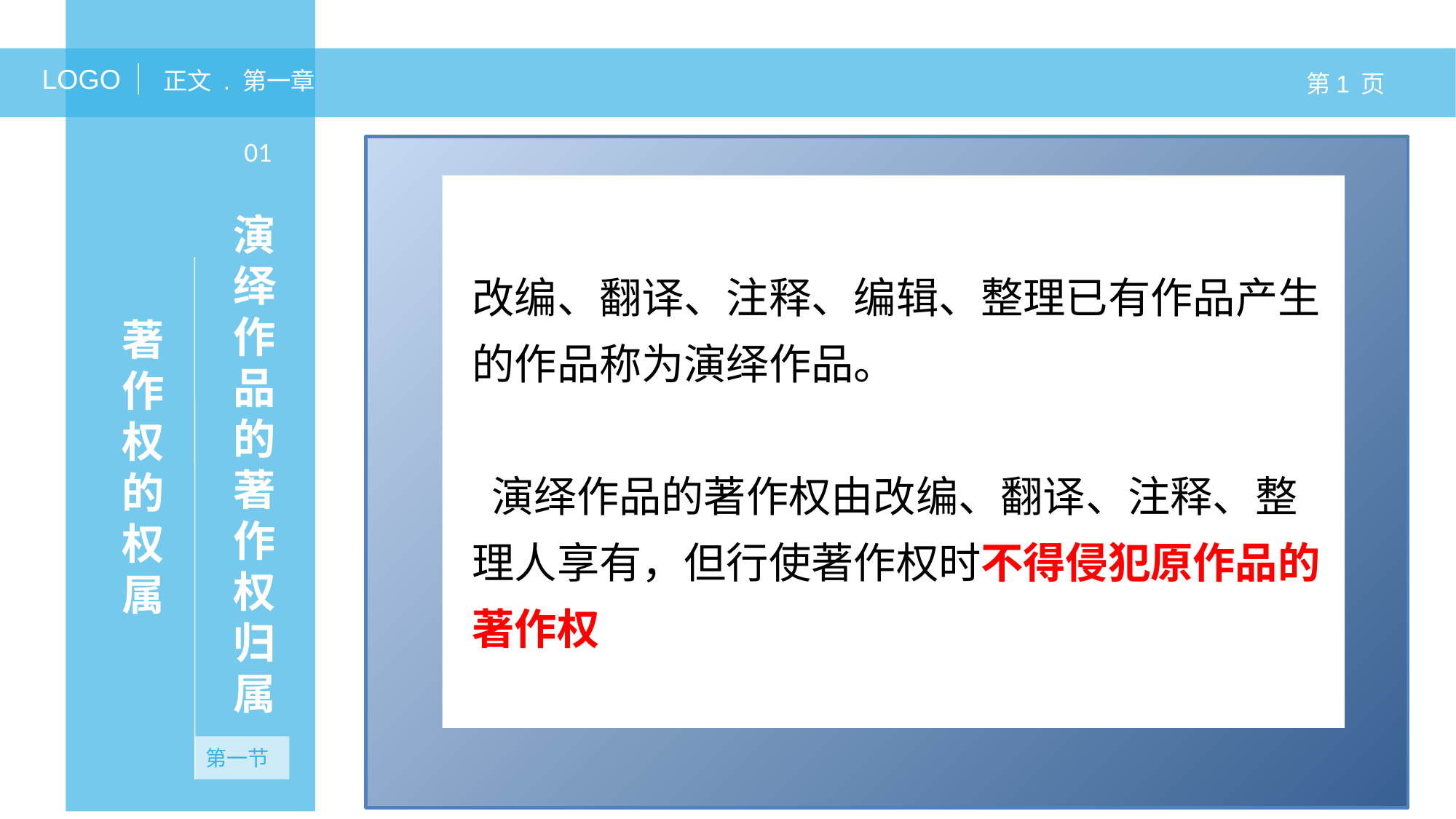

LOGO
正文 . 第一章

第1 页
01

演绎作品的著作权归属

改编、翻译、注释、编辑、整理已有作品产生的作品称为演绎作品。

 演绎作品的著作权由改编、翻译、注释、整理人享有，但行使著作权时不得侵犯原作品的著作权

著作权的权属

第一节